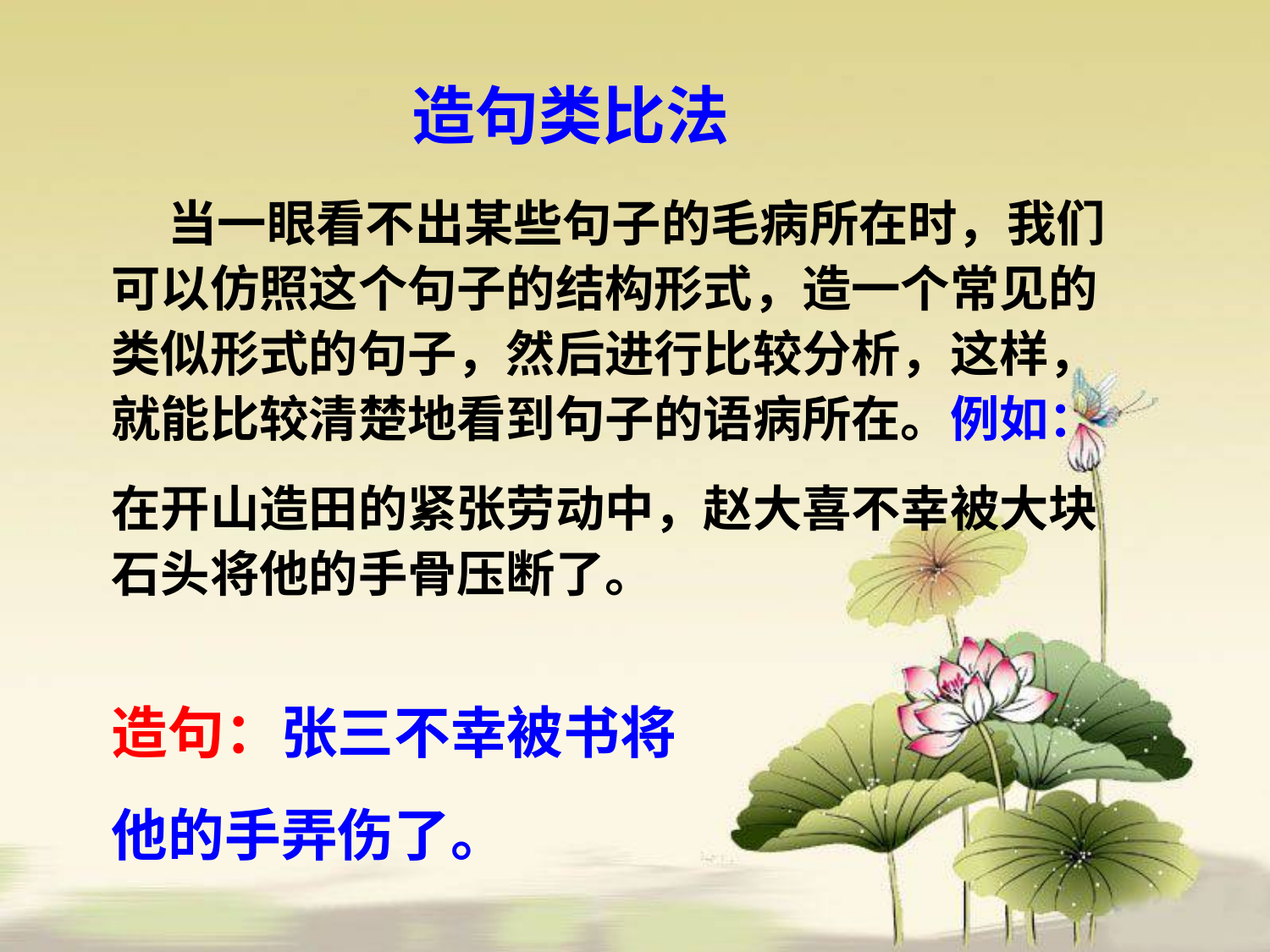

造句类比法
    当一眼看不出某些句子的毛病所在时，我们可以仿照这个句子的结构形式，造一个常见的类似形式的句子，然后进行比较分析，这样，就能比较清楚地看到句子的语病所在。例如：
在开山造田的紧张劳动中，赵大喜不幸被大块石头将他的手骨压断了。
造句：张三不幸被书将
他的手弄伤了。